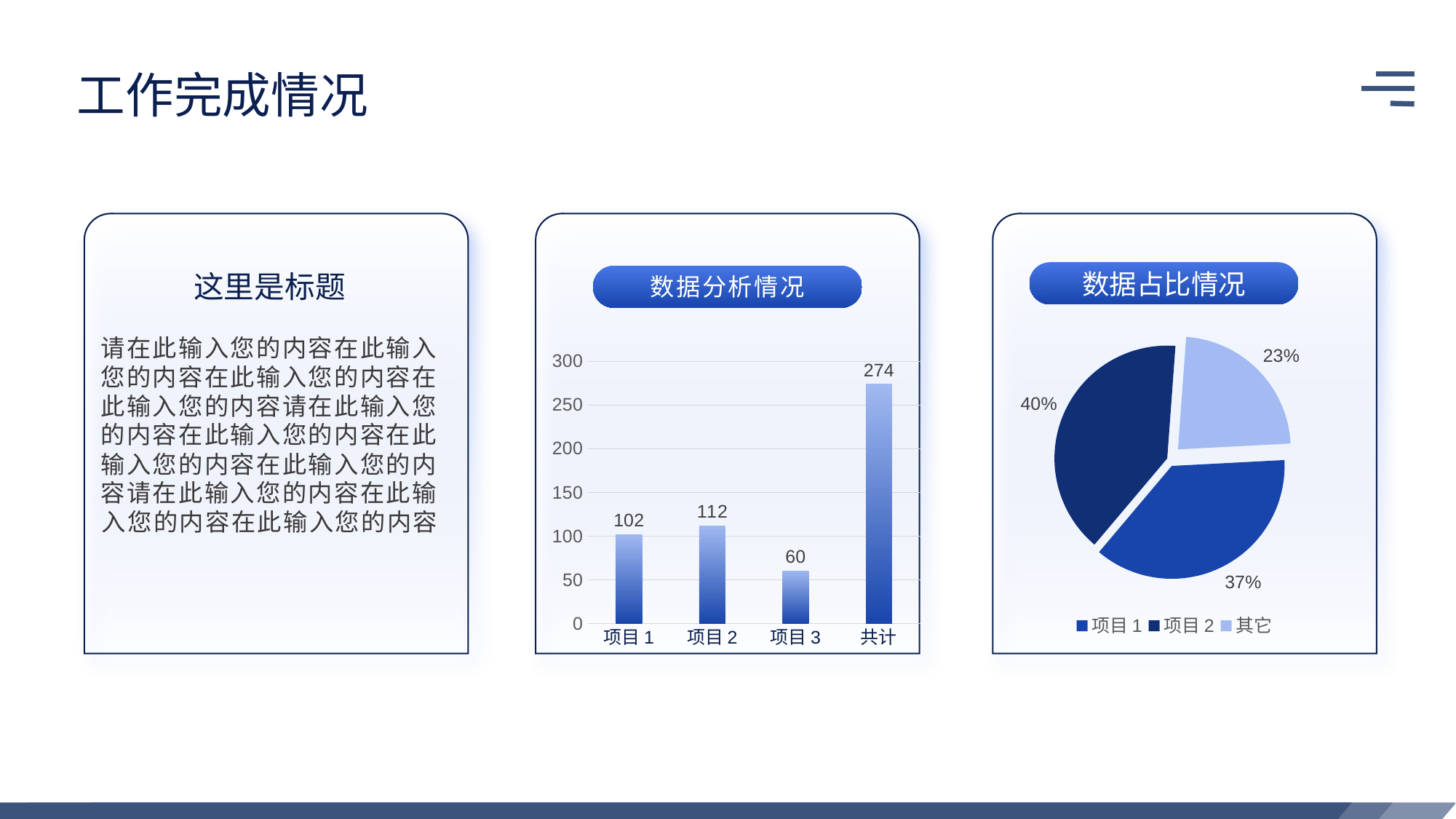

工作完成情况

这里是标题

数据占比情况

数据分析情况

### Chart

| Category | 职工分布情况  |
|---|---|
| 项目1 | 0.37 |
| 项目2 | 0.4 |
| 其它 | 0.23 |
请在此输入您的内容在此输入您的内容在此输入您的内容在此输入您的内容请在此输入您的内容在此输入您的内容在此输入您的内容在此输入您的内容请在此输入您的内容在此输入您的内容在此输入您的内容

### Chart

| Category | 职工分布情况  |
|---|---|
| 项目1 | 102.0 |
| 项目2 | 112.0 |
| 项目3 | 60.0 |
| 共计 | 274.0 |